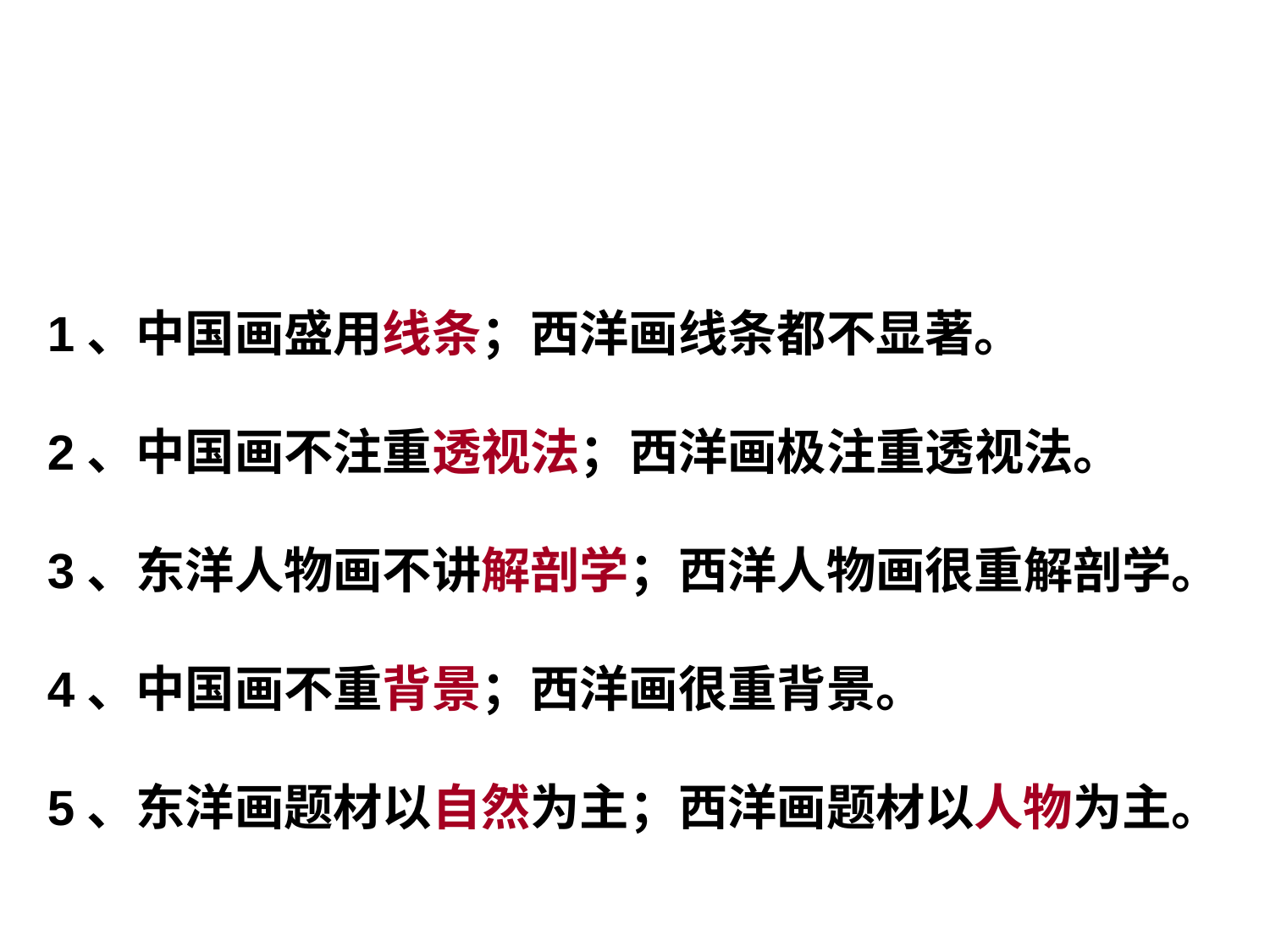

中国画和西洋画的不同特点
1、中国画盛用线条；西洋画线条都不显著。

2、中国画不注重透视法；西洋画极注重透视法。

3、东洋人物画不讲解剖学；西洋人物画很重解剖学。

4、中国画不重背景；西洋画很重背景。

5、东洋画题材以自然为主；西洋画题材以人物为主。